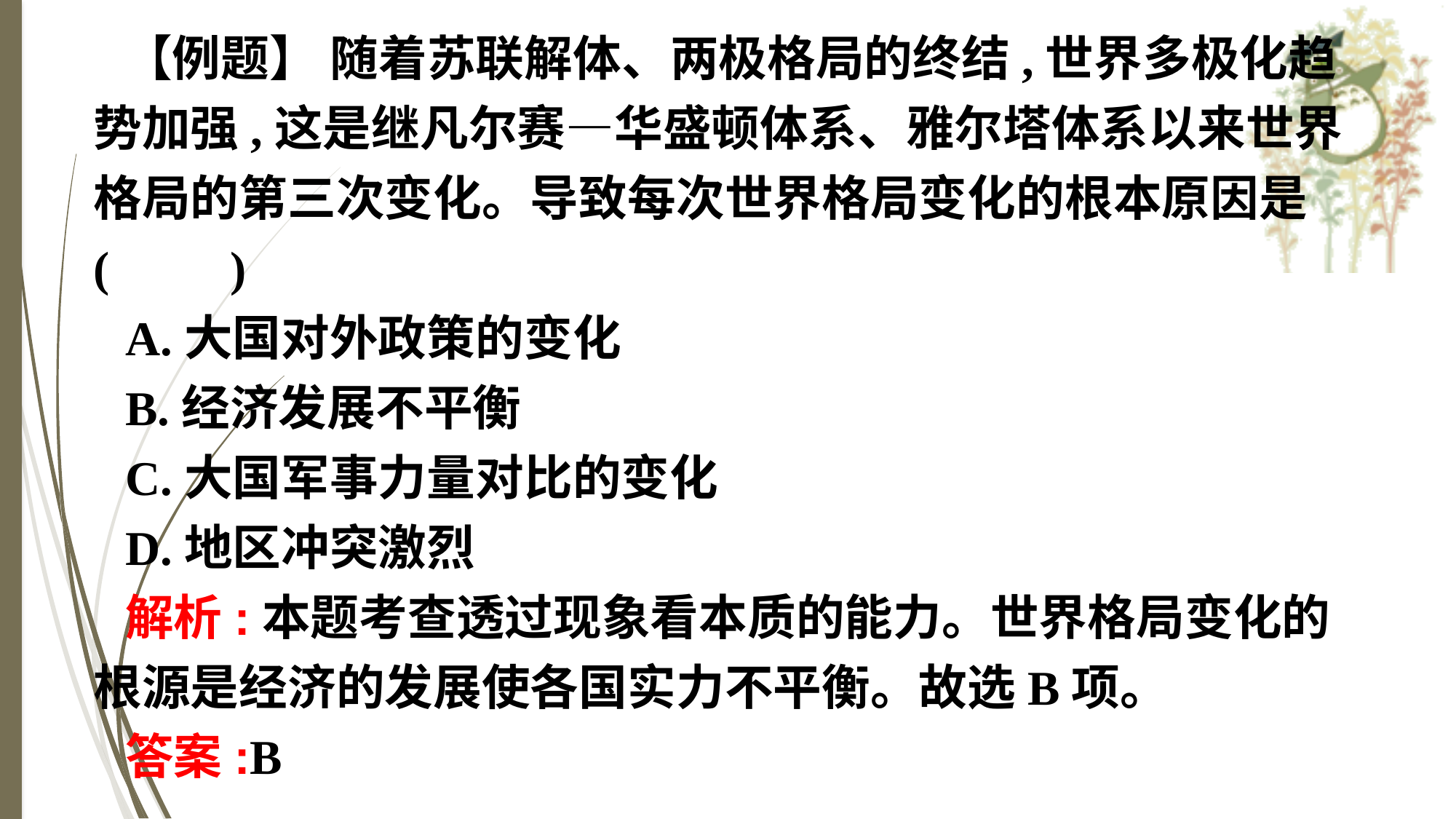

【例题】 随着苏联解体、两极格局的终结,世界多极化趋势加强,这是继凡尔赛—华盛顿体系、雅尔塔体系以来世界格局的第三次变化。导致每次世界格局变化的根本原因是(　　)
A.大国对外政策的变化
B.经济发展不平衡
C.大国军事力量对比的变化
D.地区冲突激烈
解析:本题考查透过现象看本质的能力。世界格局变化的根源是经济的发展使各国实力不平衡。故选B项。
答案:B